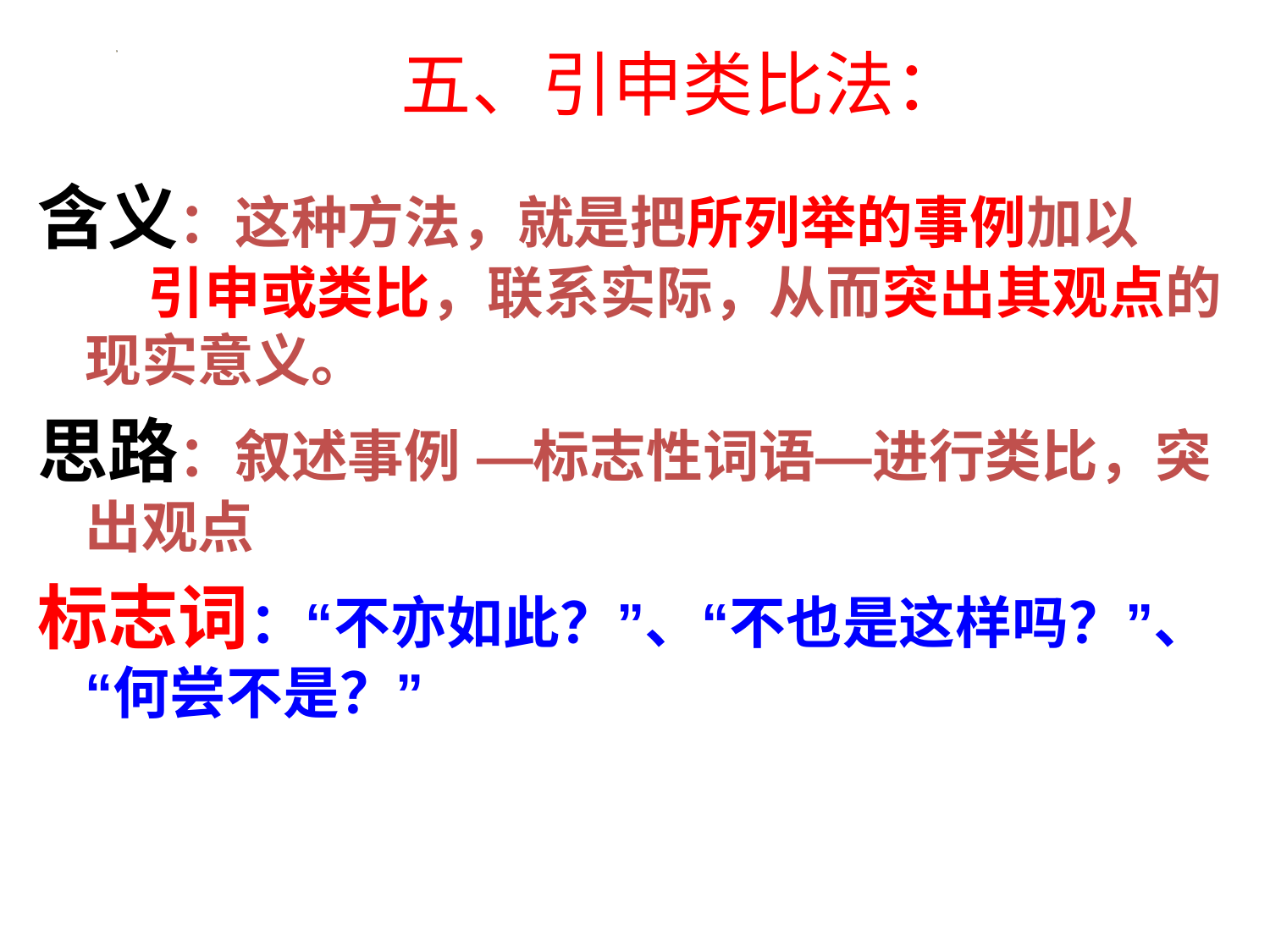

# 五、引申类比法：
含义：这种方法，就是把所列举的事例加以          引申或类比，联系实际，从而突出其观点的现实意义。
思路：叙述事例 —标志性词语—进行类比，突出观点
标志词：“不亦如此？”、“不也是这样吗？”、“何尝不是？”